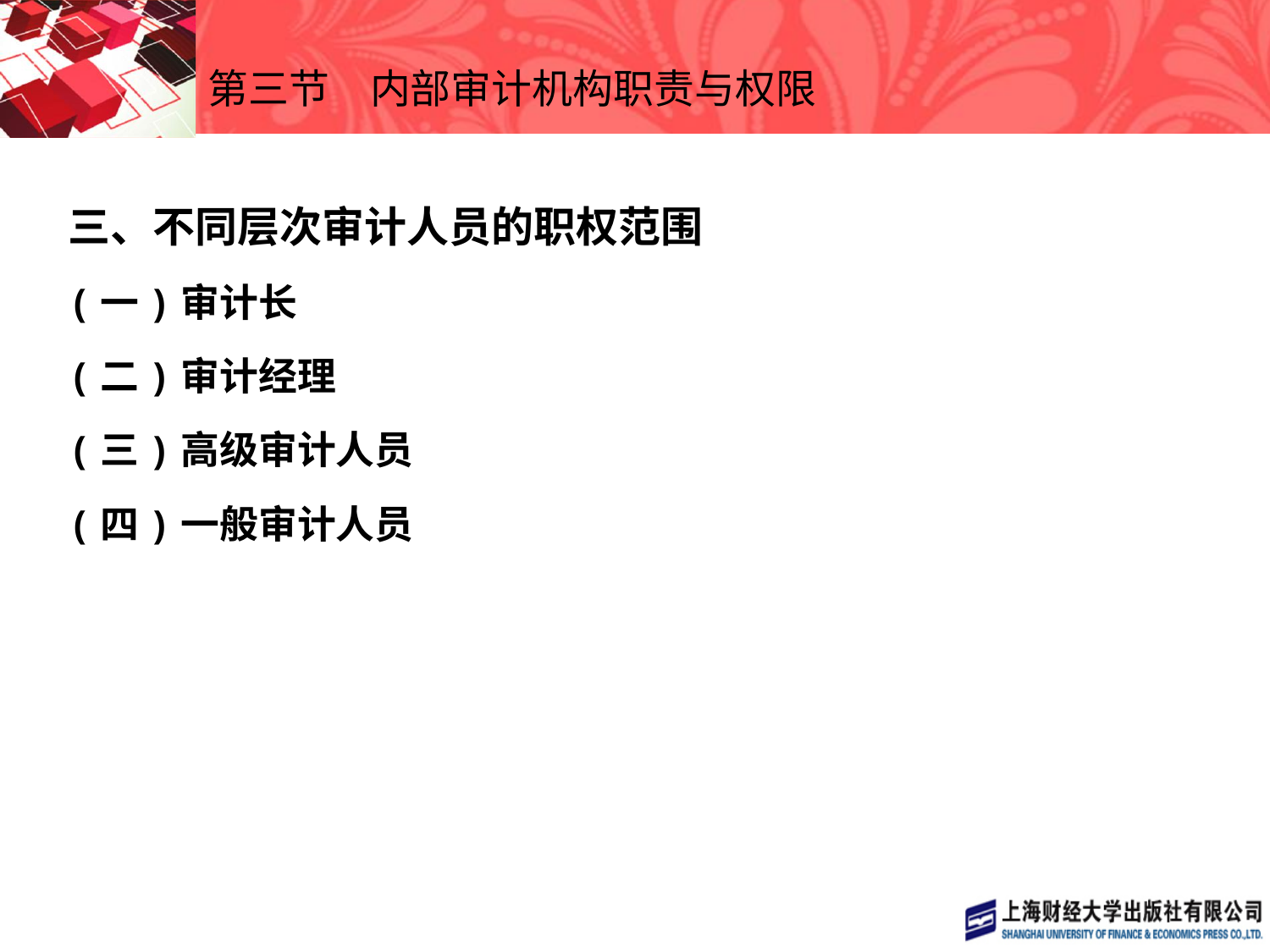

# 第三节　内部审计机构职责与权限
三、不同层次审计人员的职权范围
(一)审计长
(二)审计经理
(三)高级审计人员
(四)一般审计人员